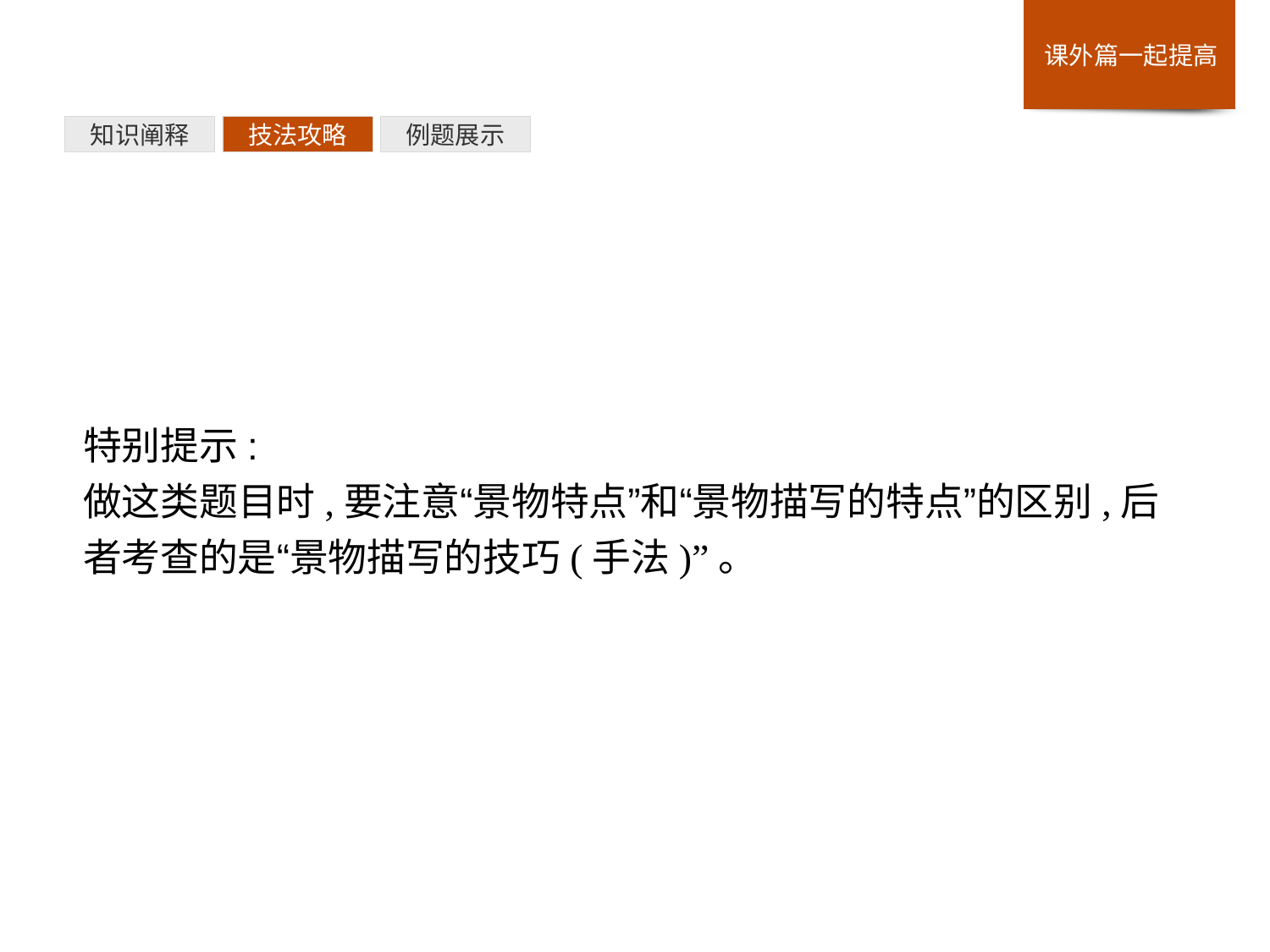

例题展示
技法攻略
知识阐释
特别提示:
做这类题目时,要注意“景物特点”和“景物描写的特点”的区别,后者考查的是“景物描写的技巧(手法)”。